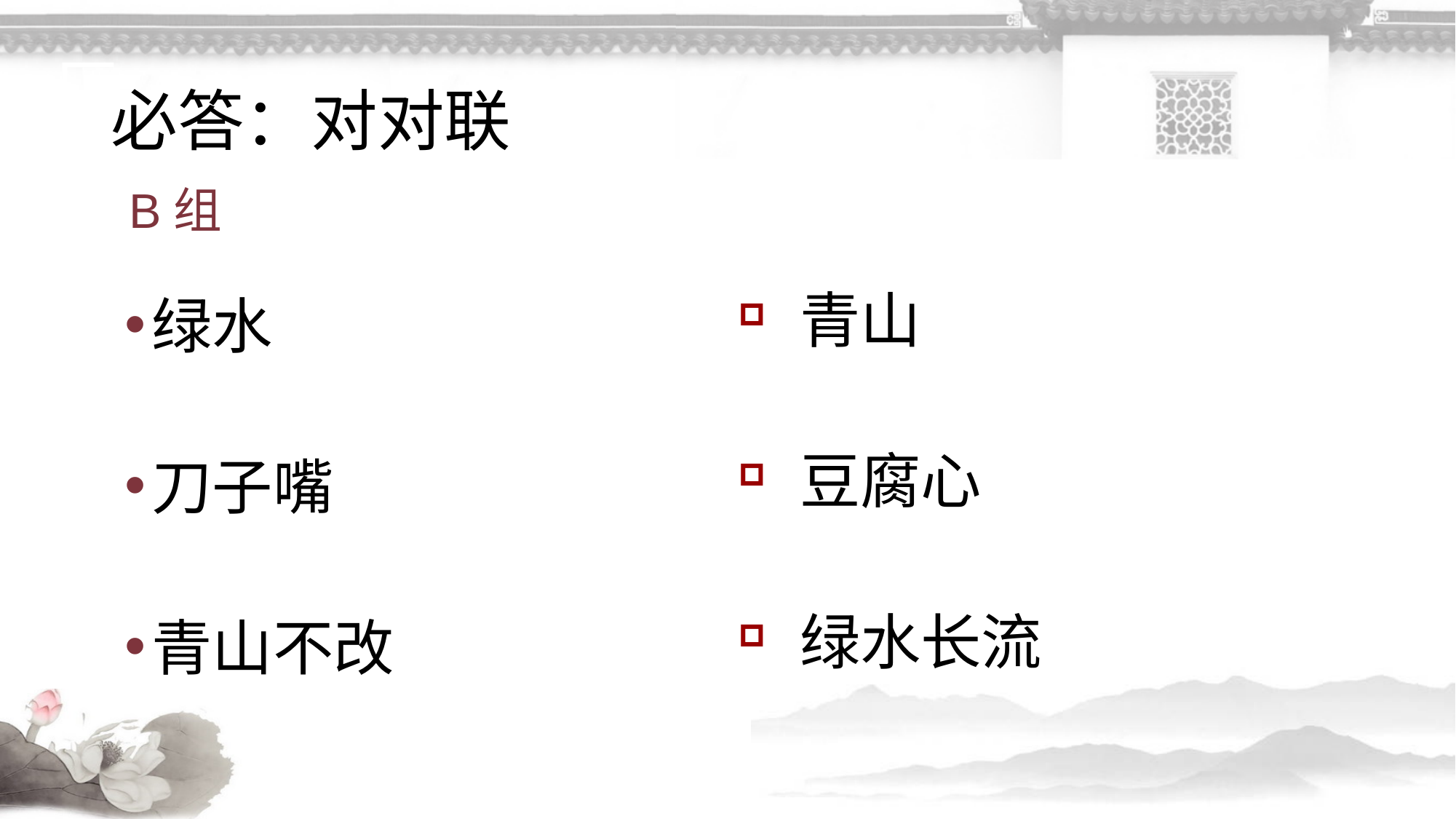

# 必答：对对联
B组
青山
豆腐心
绿水长流
绿水
刀子嘴
青山不改